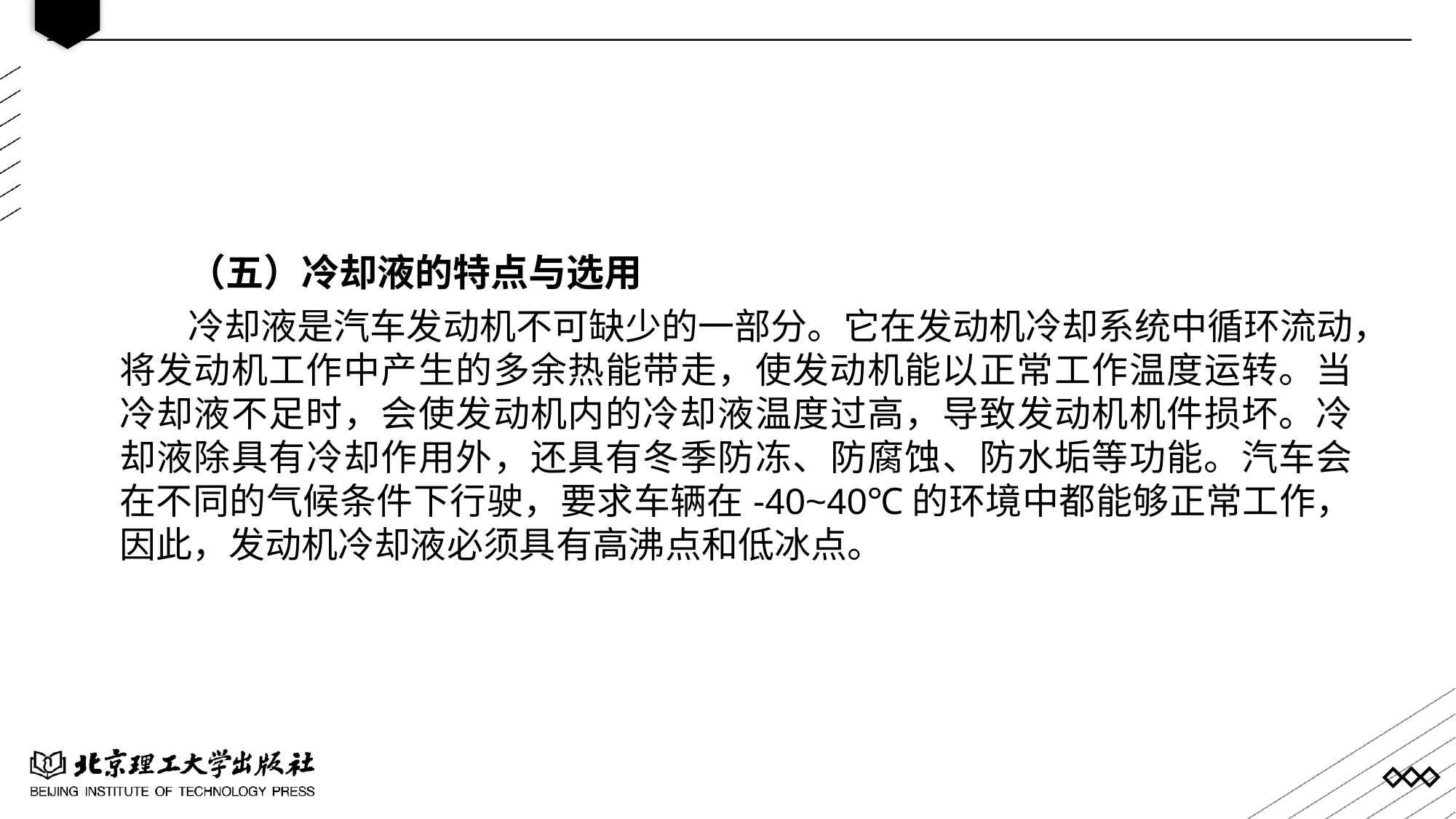

（五）冷却液的特点与选用
冷却液是汽车发动机不可缺少的一部分。它在发动机冷却系统中循环流动，将发动机工作中产生的多余热能带走，使发动机能以正常工作温度运转。当冷却液不足时，会使发动机内的冷却液温度过高，导致发动机机件损坏。冷却液除具有冷却作用外，还具有冬季防冻、防腐蚀、防水垢等功能。汽车会在不同的气候条件下行驶，要求车辆在-40~40℃的环境中都能够正常工作，因此，发动机冷却液必须具有高沸点和低冰点。